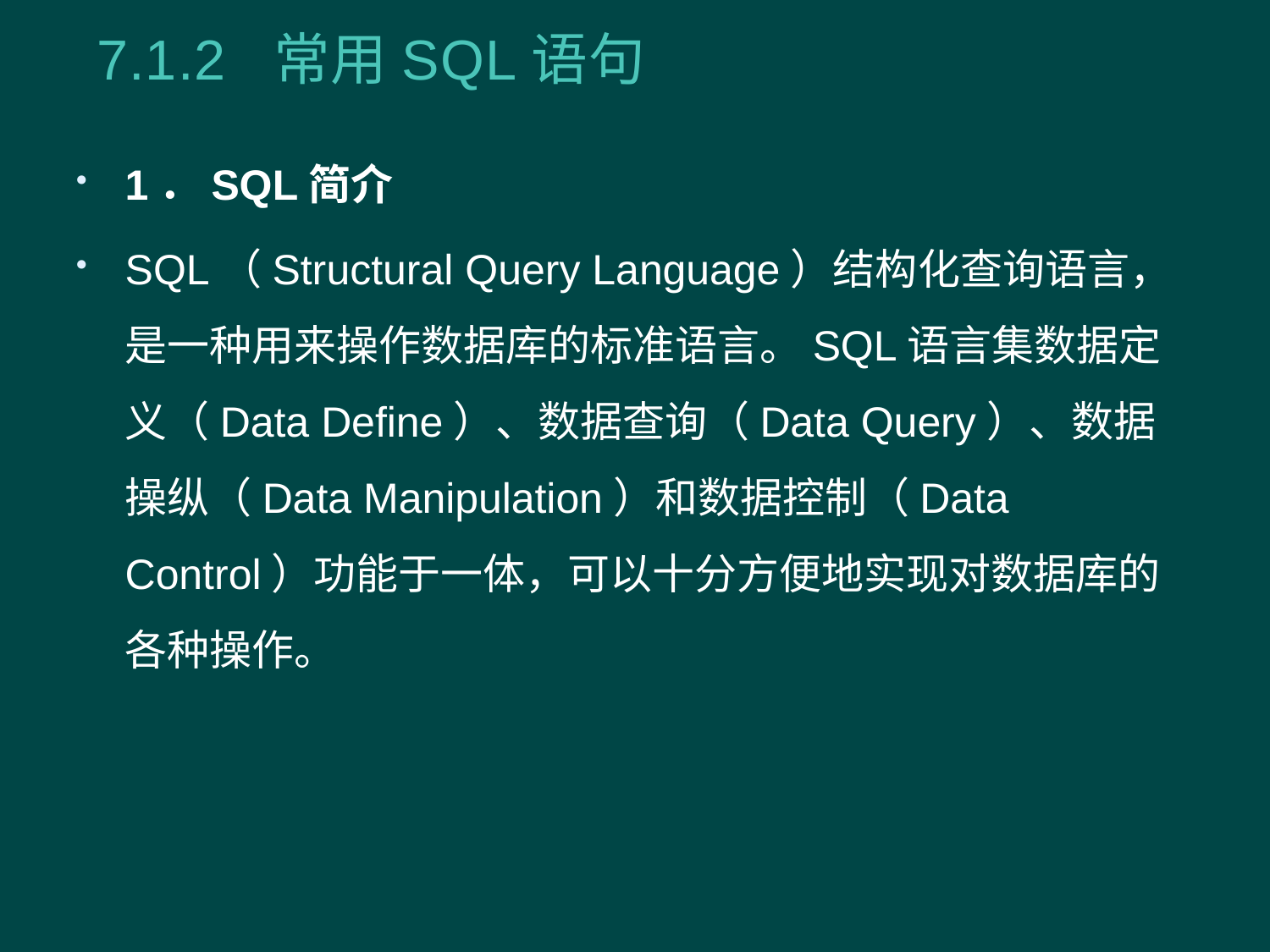

7.1.2  常用SQL语句

1．SQL简介
SQL（Structural Query Language）结构化查询语言，是一种用来操作数据库的标准语言。SQL语言集数据定义（Data Define）、数据查询（Data Query）、数据操纵（Data Manipulation）和数据控制（Data Control）功能于一体，可以十分方便地实现对数据库的各种操作。